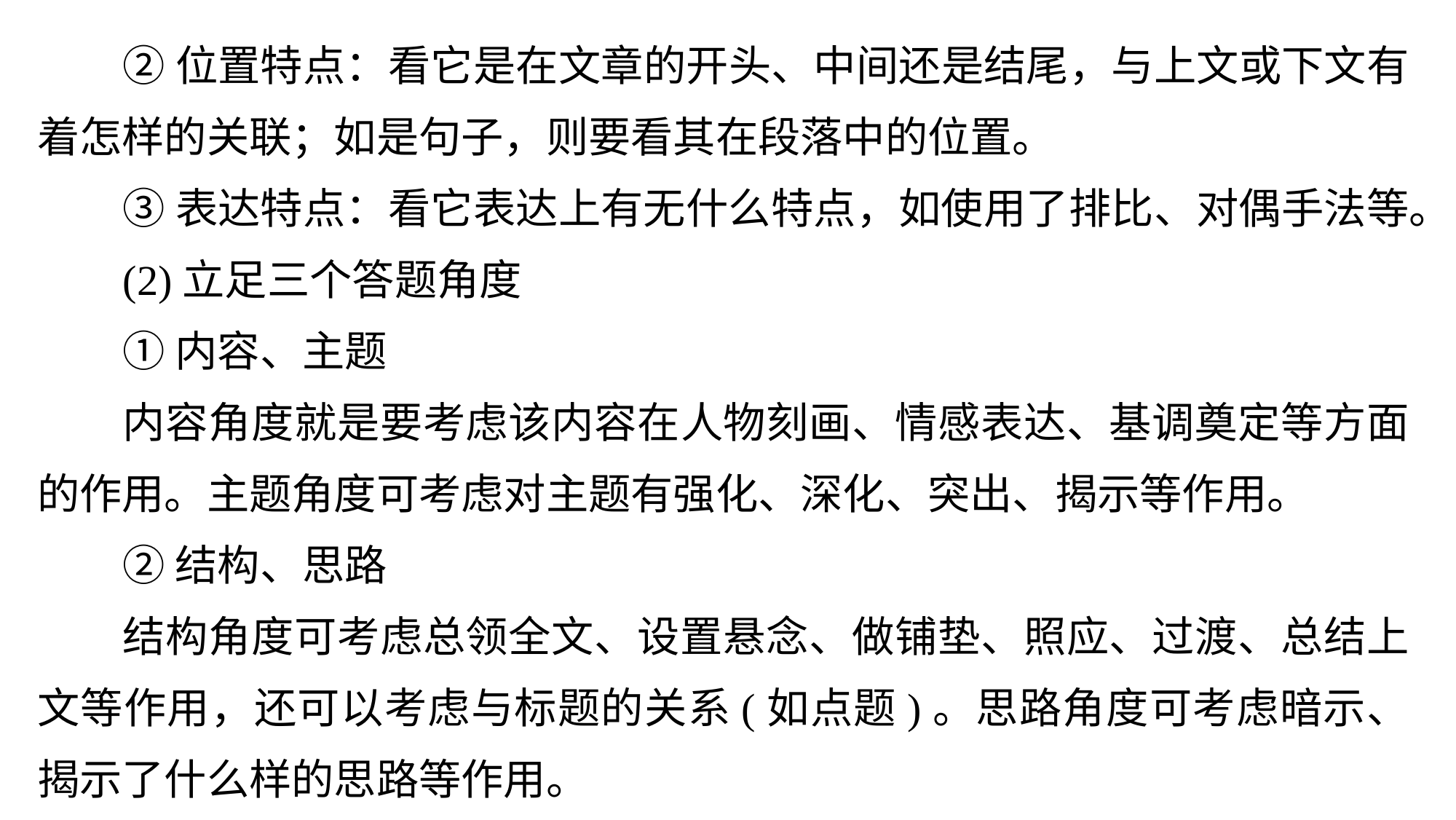

②位置特点：看它是在文章的开头、中间还是结尾，与上文或下文有着怎样的关联；如是句子，则要看其在段落中的位置。
③表达特点：看它表达上有无什么特点，如使用了排比、对偶手法等。
(2)立足三个答题角度
①内容、主题
内容角度就是要考虑该内容在人物刻画、情感表达、基调奠定等方面的作用。主题角度可考虑对主题有强化、深化、突出、揭示等作用。
②结构、思路
结构角度可考虑总领全文、设置悬念、做铺垫、照应、过渡、总结上文等作用，还可以考虑与标题的关系(如点题)。思路角度可考虑暗示、揭示了什么样的思路等作用。